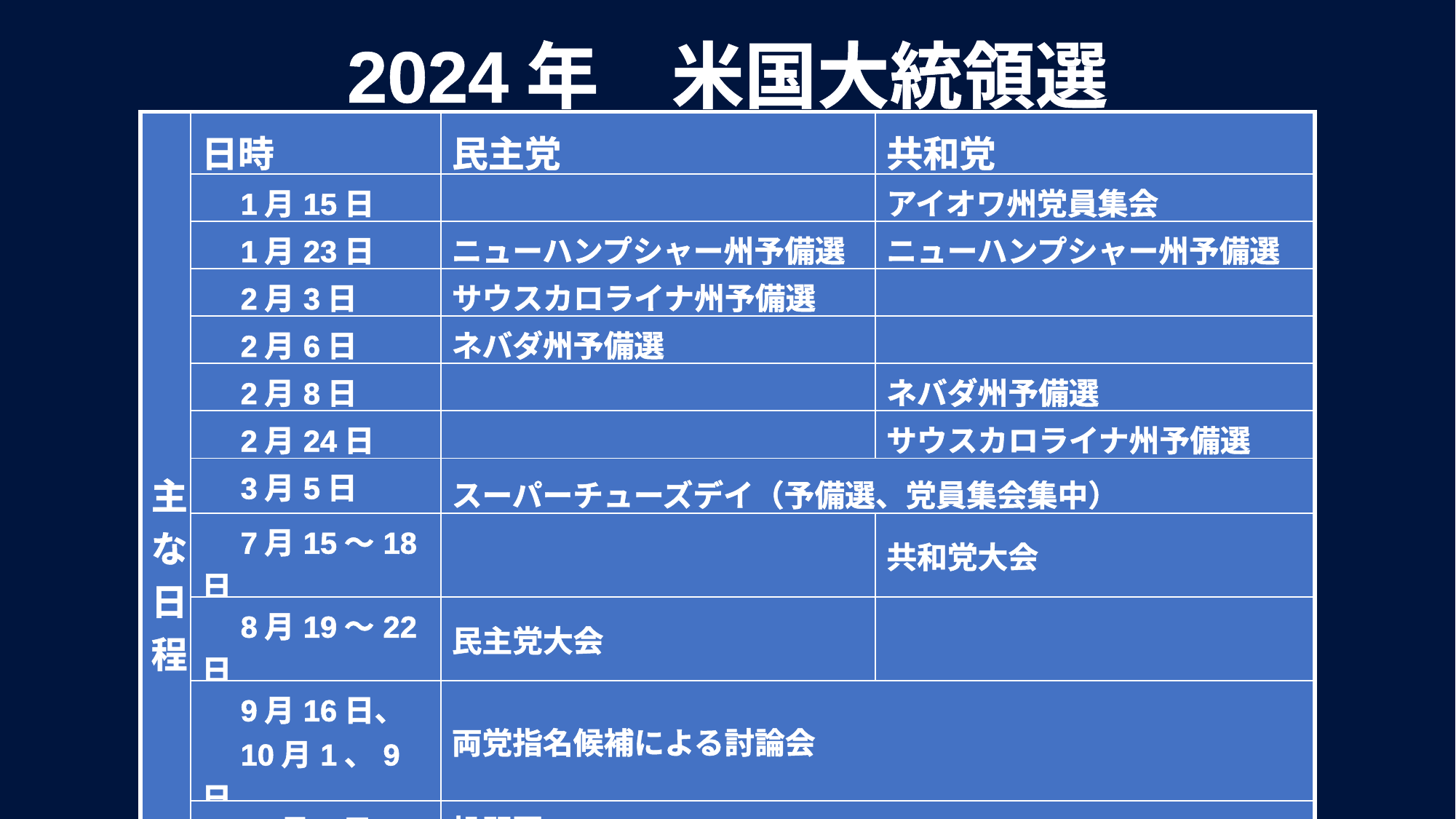

2024年　米国大統領選
| 主な日程 | 日時 | 民主党 | 共和党 |
| --- | --- | --- | --- |
|  | 1月15日 |  | アイオワ州党員集会 |
|  | 1月23日 | ニューハンプシャー州予備選 | ニューハンプシャー州予備選 |
|  | 2月3日 | サウスカロライナ州予備選 |  |
|  | 2月6日 | ネバダ州予備選 |  |
|  | 2月8日 |  | ネバダ州予備選 |
|  | 2月24日 |  | サウスカロライナ州予備選 |
|  | 3月5日 | スーパーチューズデイ（予備選、党員集会集中） |  |
|  | 7月15～18日 |  | 共和党大会 |
|  | 8月19～22日 | 民主党大会 |  |
|  | 9月16日、 　10月1、9日 | 両党指名候補による討論会 |  |
|  | 11月5日 | 投開票 |  |
|  | 25年1月20日 | 大統領就任式 |  |